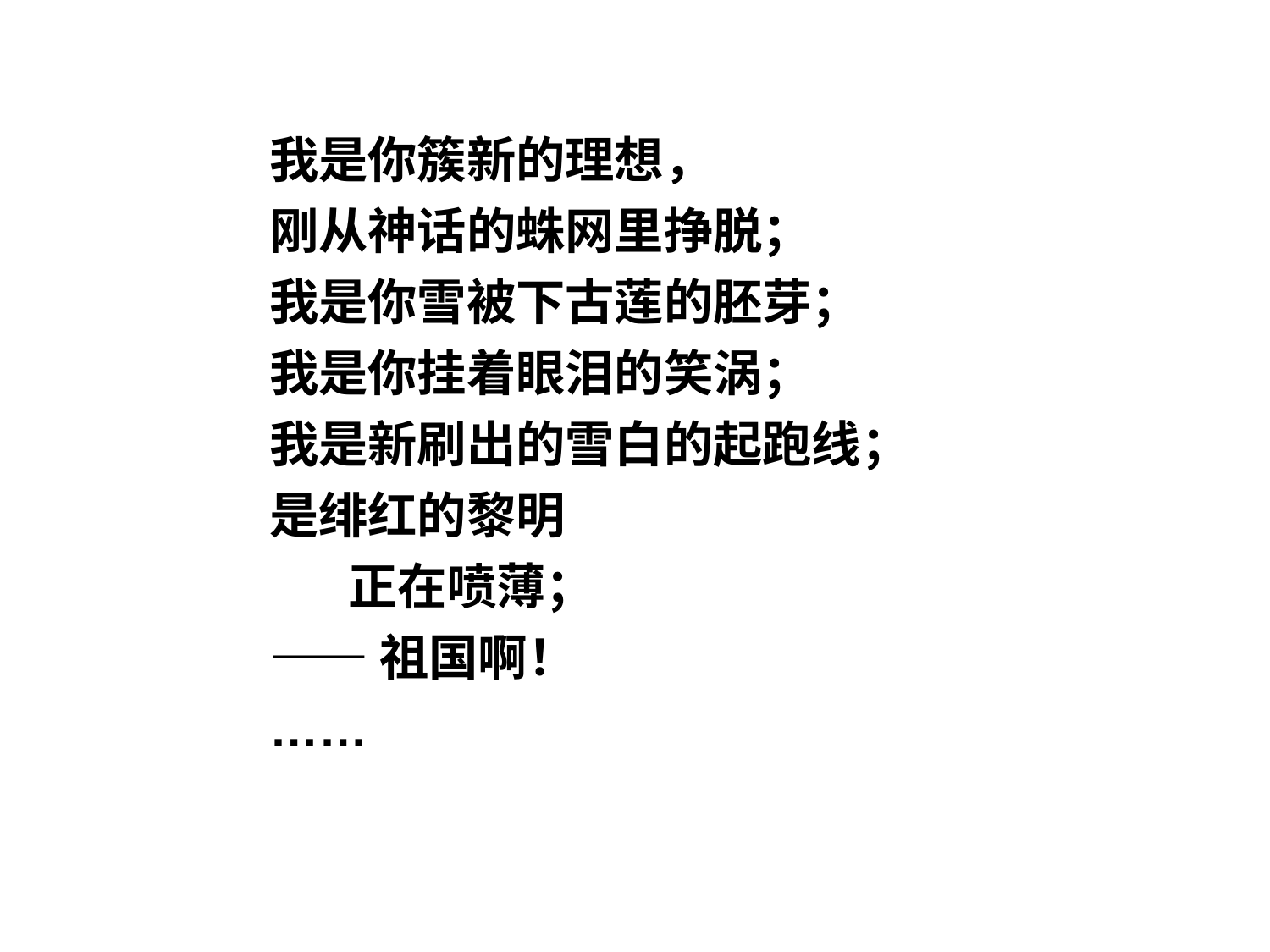

我是你簇新的理想，
刚从神话的蛛网里挣脱；
我是你雪被下古莲的胚芽；
我是你挂着眼泪的笑涡；
我是新刷出的雪白的起跑线；
是绯红的黎明
      正在喷薄；
——祖国啊！
……